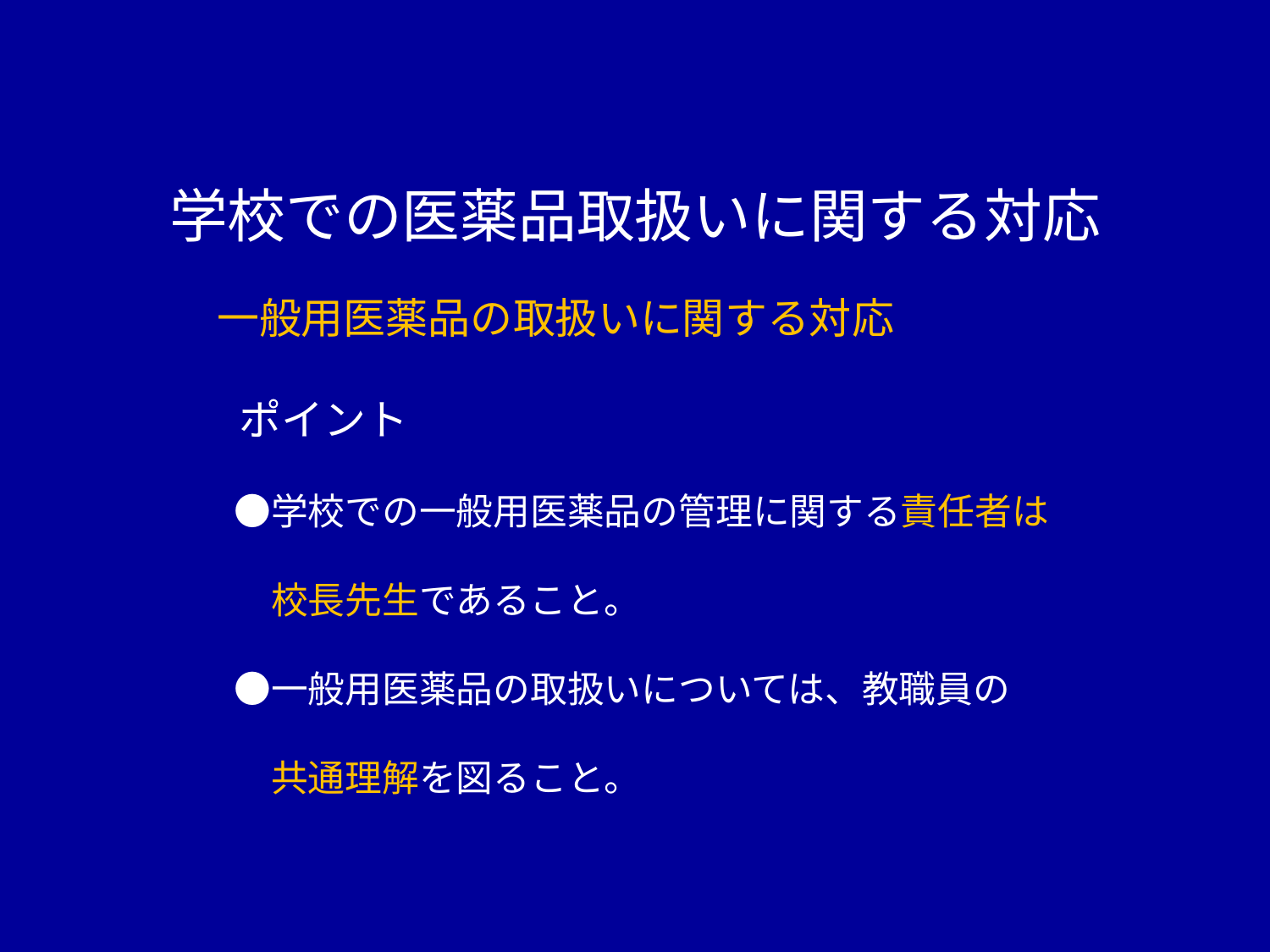

学校での医薬品取扱いに関する対応
 一般用医薬品の取扱いに関する対応
　ポイント
　●学校での一般用医薬品の管理に関する責任者は
　　校長先生であること。
　●一般用医薬品の取扱いについては、教職員の
　　共通理解を図ること。